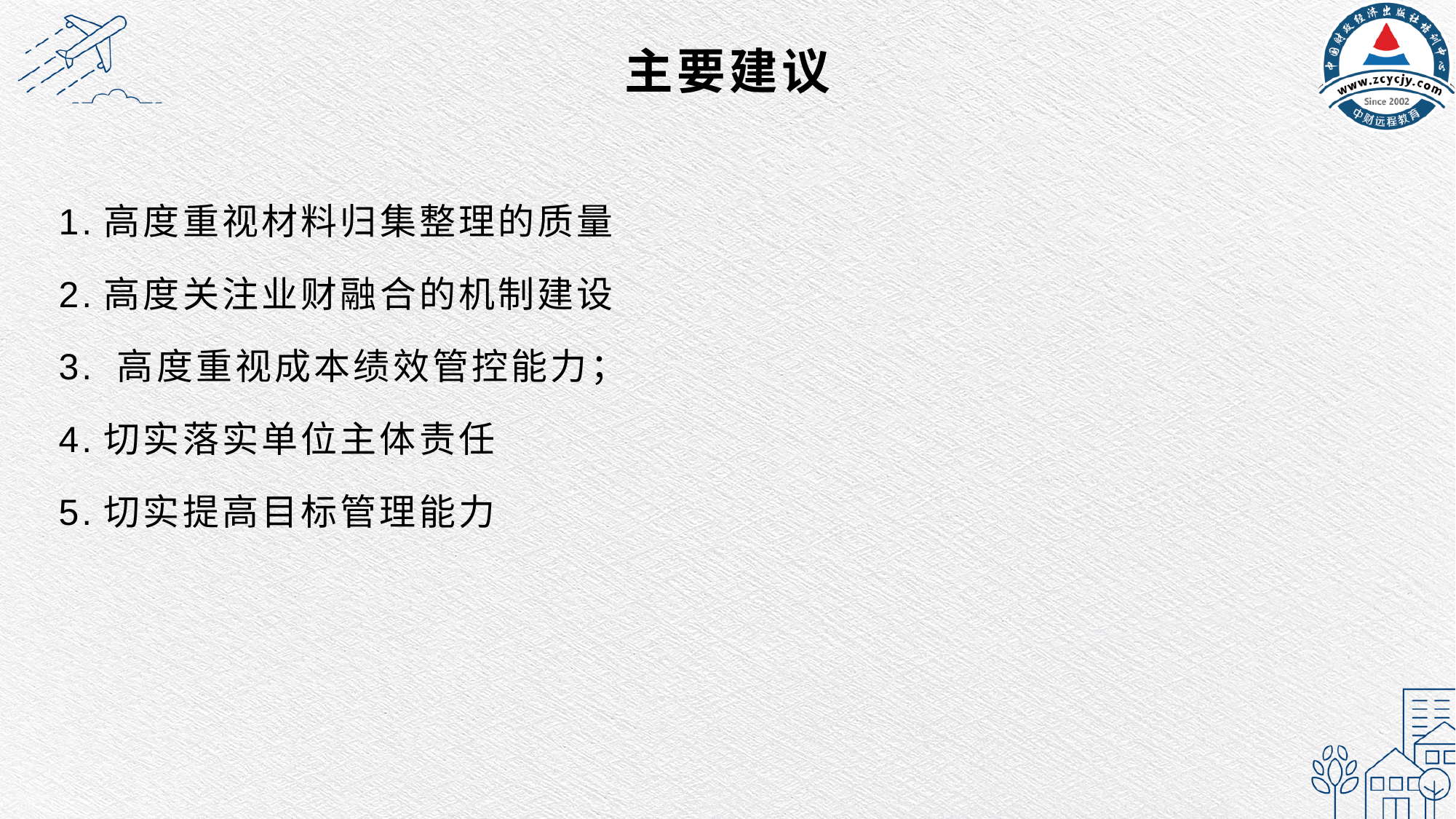

# 主要建议
1.高度重视材料归集整理的质量
2.高度关注业财融合的机制建设
3. 高度重视成本绩效管控能力；
4.切实落实单位主体责任
5.切实提高目标管理能力